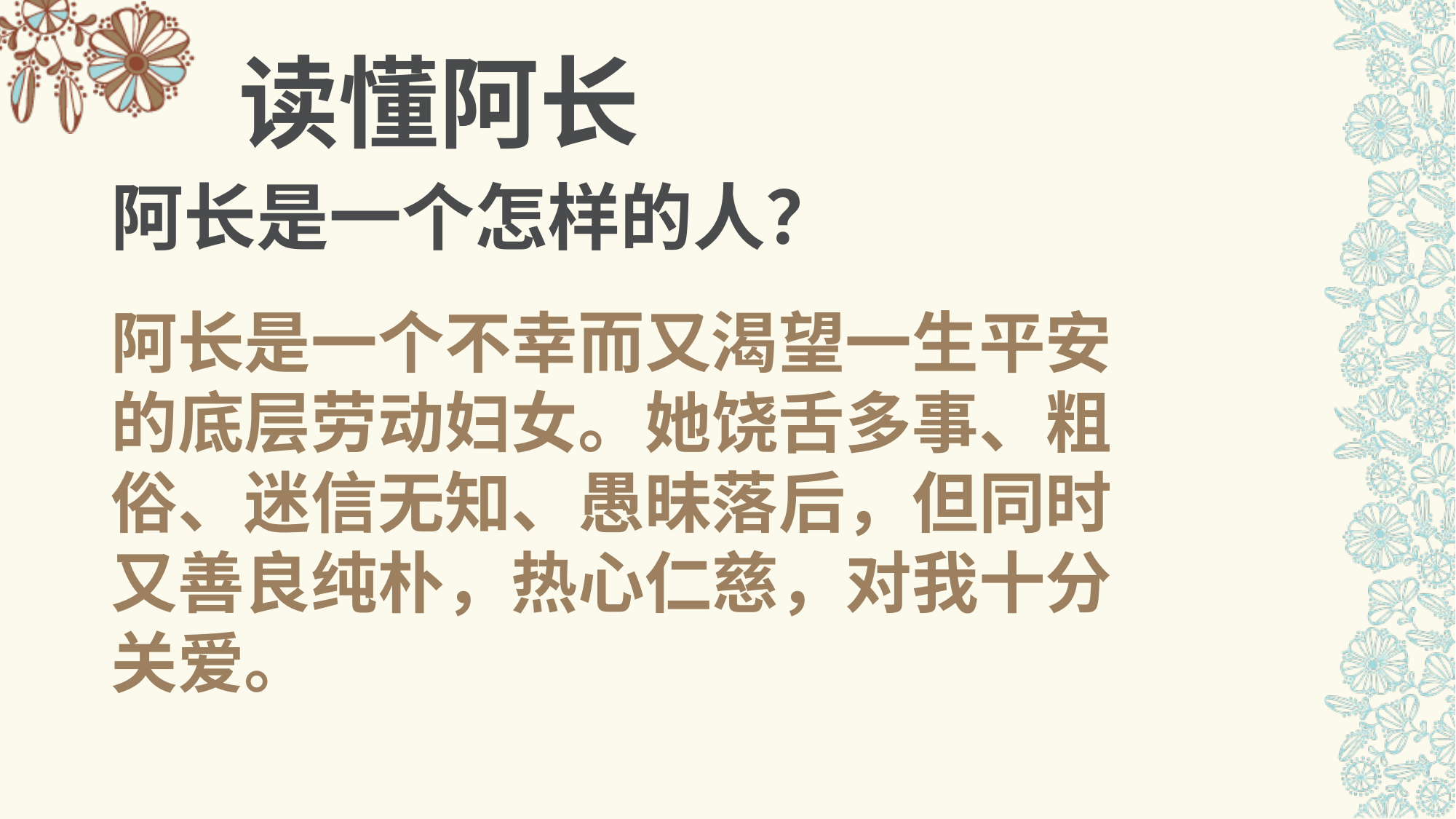

读懂阿长
阿长是一个怎样的人？
阿长是一个不幸而又渴望一生平安的底层劳动妇女。她饶舌多事、粗俗、迷信无知、愚昧落后，但同时又善良纯朴，热心仁慈，对我十分关爱。